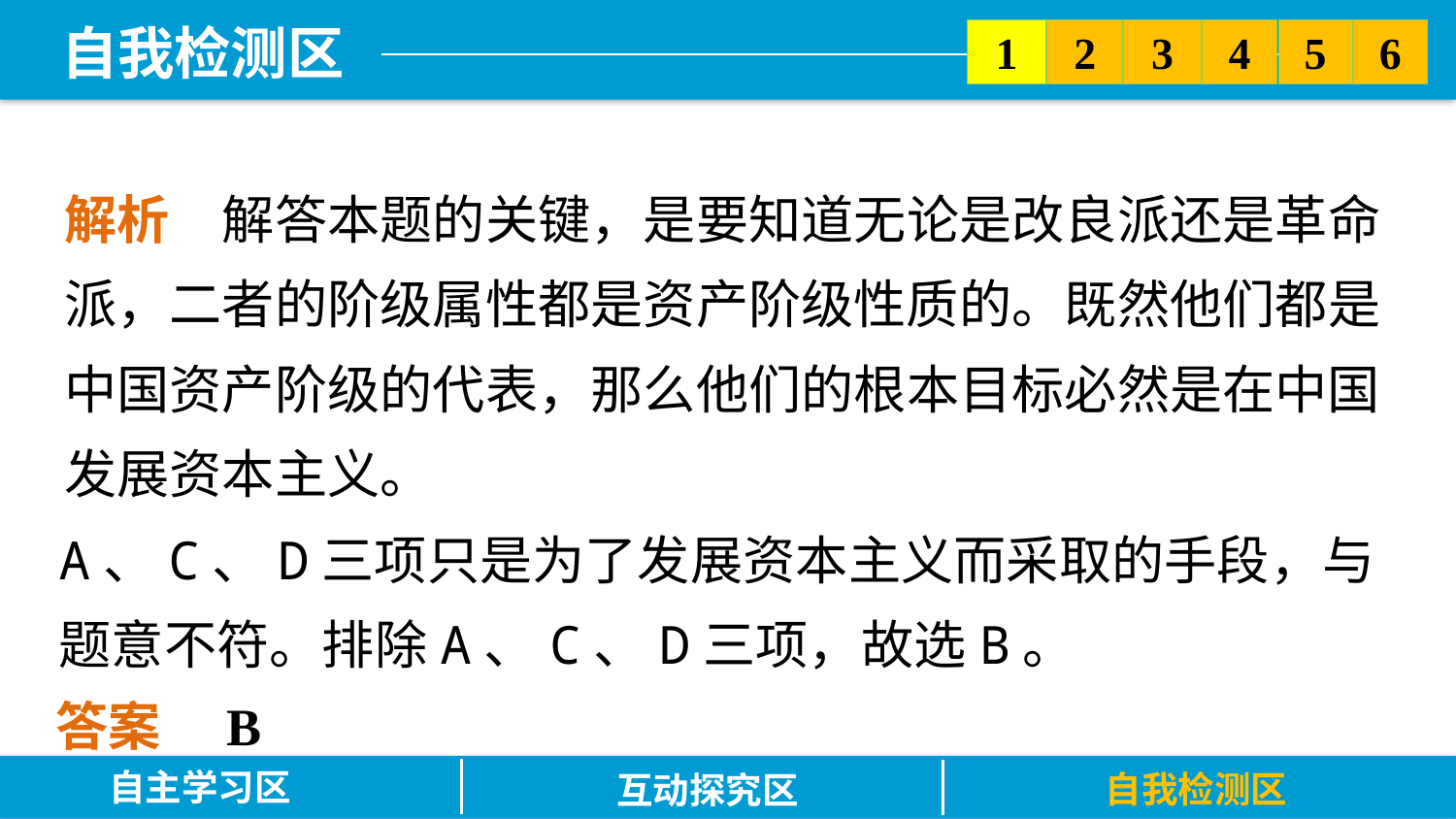

5
6
2
3
1
4
解析　解答本题的关键，是要知道无论是改良派还是革命派，二者的阶级属性都是资产阶级性质的。既然他们都是中国资产阶级的代表，那么他们的根本目标必然是在中国发展资本主义。
A、C、D三项只是为了发展资本主义而采取的手段，与题意不符。排除A、C、D三项，故选B。
答案　B
自主学习区
自我检测区
互动探究区